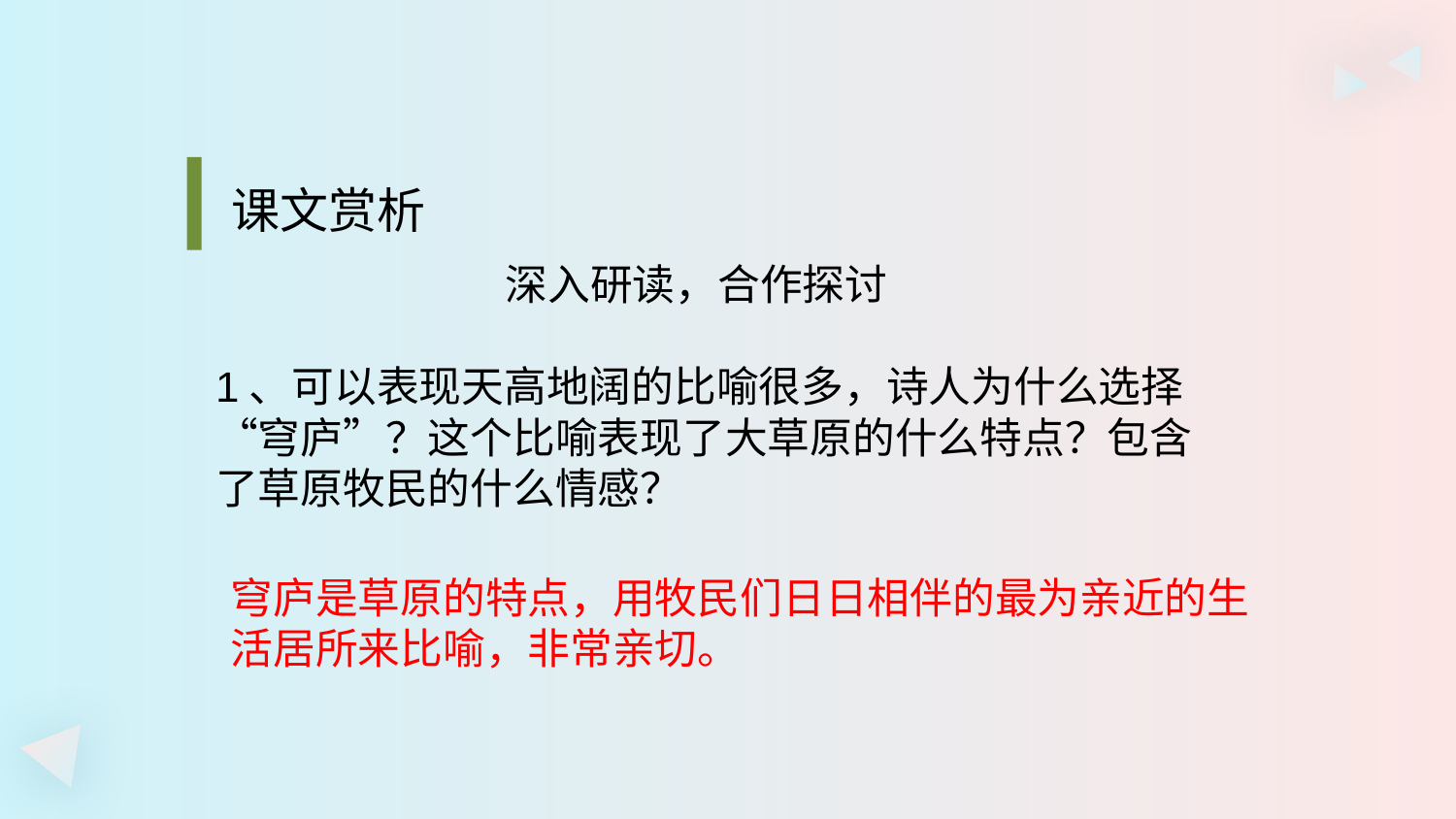

#

课文赏析
深入研读，合作探讨
1、可以表现天高地阔的比喻很多，诗人为什么选择“穹庐”？这个比喻表现了大草原的什么特点？包含了草原牧民的什么情感？
穹庐是草原的特点，用牧民们日日相伴的最为亲近的生活居所来比喻，非常亲切。